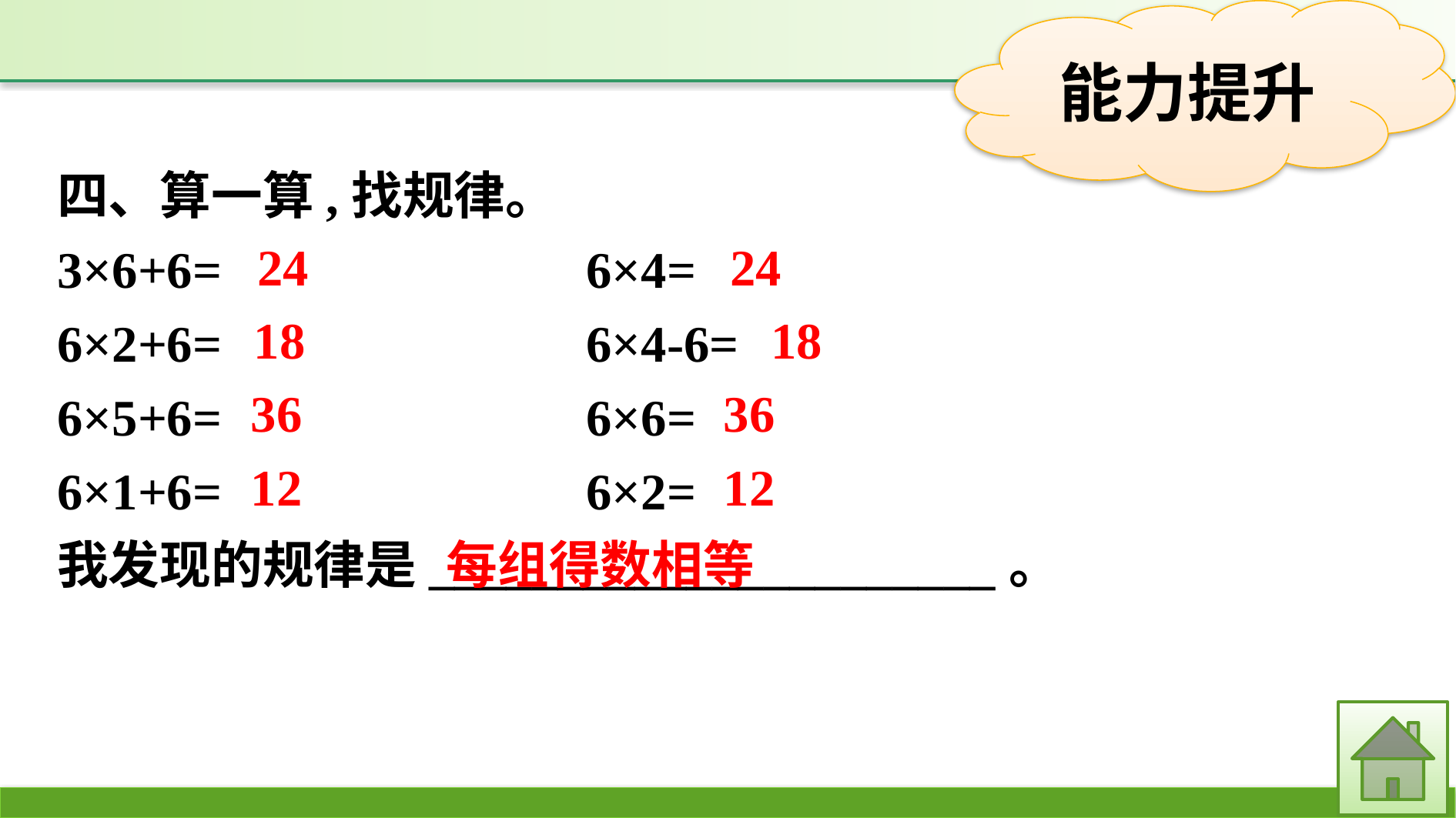

四、算一算,找规律。
3×6+6=　　　		6×4=
6×2+6=			6×4-6=
6×5+6=			6×6=
6×1+6=			6×2=
我发现的规律是______________________。
24
24
18
18
36
36
12
12
每组得数相等